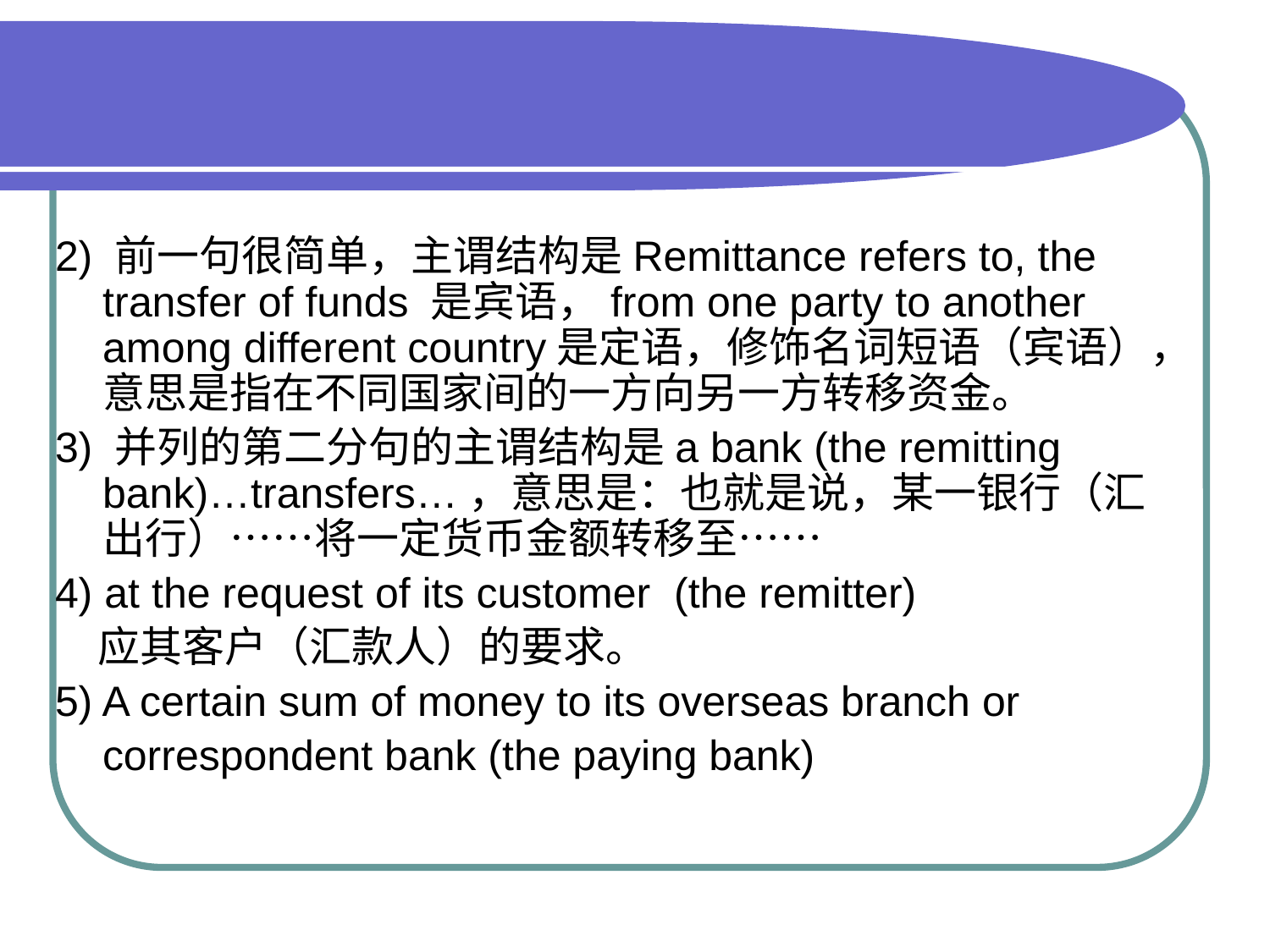

#

2) 前一句很简单，主谓结构是Remittance refers to, the transfer of funds 是宾语，from one party to another among different country是定语，修饰名词短语（宾语），意思是指在不同国家间的一方向另一方转移资金。
3) 并列的第二分句的主谓结构是a bank (the remitting bank)…transfers…，意思是：也就是说，某一银行（汇出行）……将一定货币金额转移至……
4) at the request of its customer  (the remitter)
　应其客户（汇款人）的要求。
5) A certain sum of money to its overseas branch or
    correspondent bank (the paying bank)